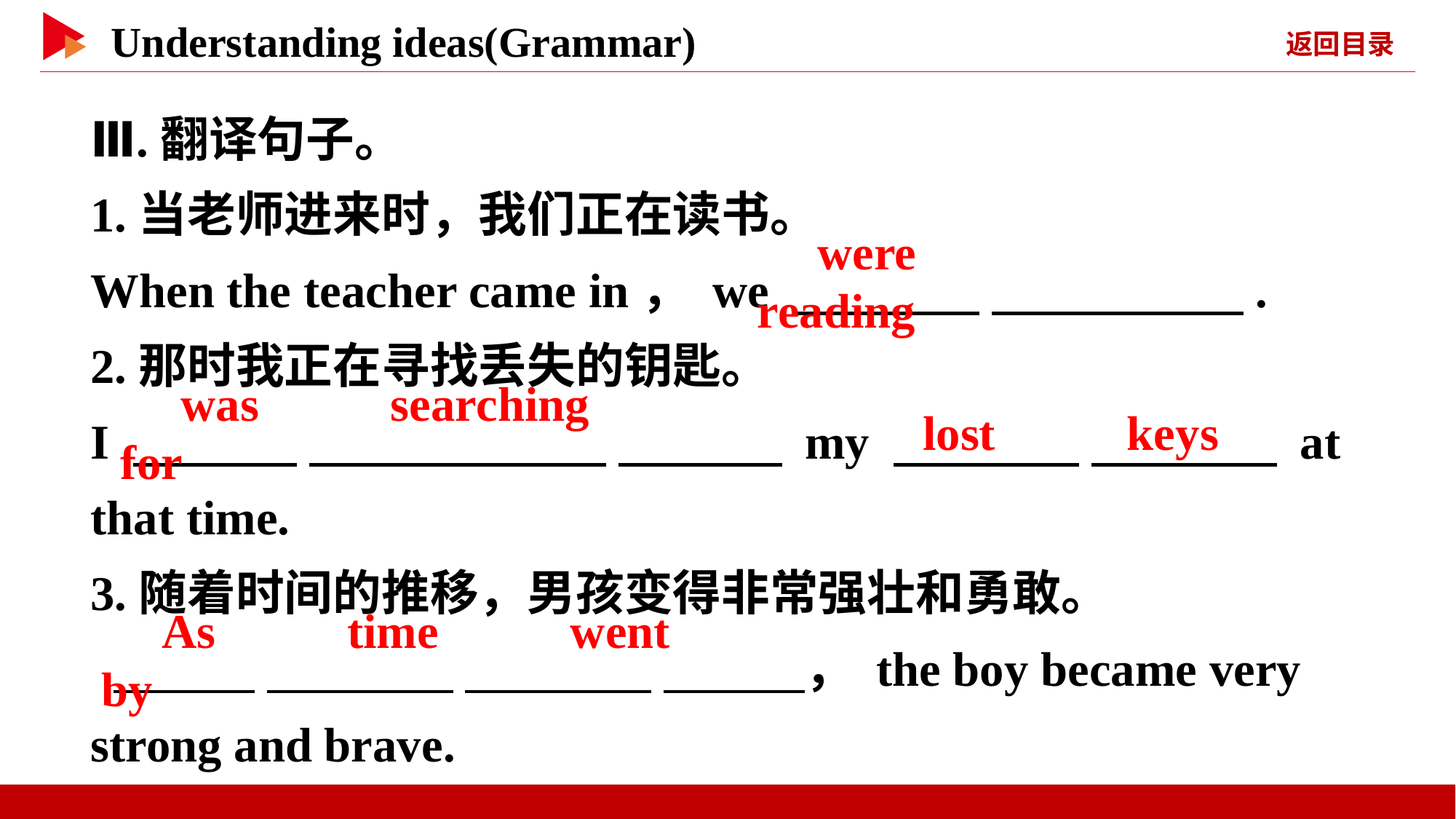

Ⅲ.翻译句子。
1.当老师进来时，我们正在读书。
When the teacher came in， we 　        　 　              　.
2.那时我正在寻找丢失的钥匙。
I 　      　 　                  　 　      　 my 　        　 　        　 at that time.
3.随着时间的推移，男孩变得非常强壮和勇敢。
 　    　 　        　 　        　 　    　， the boy became very strong and brave.
　were　 　reading
　was　 　searching　 　for
　lost　 　keys
　As　 　time　 　went　 　by